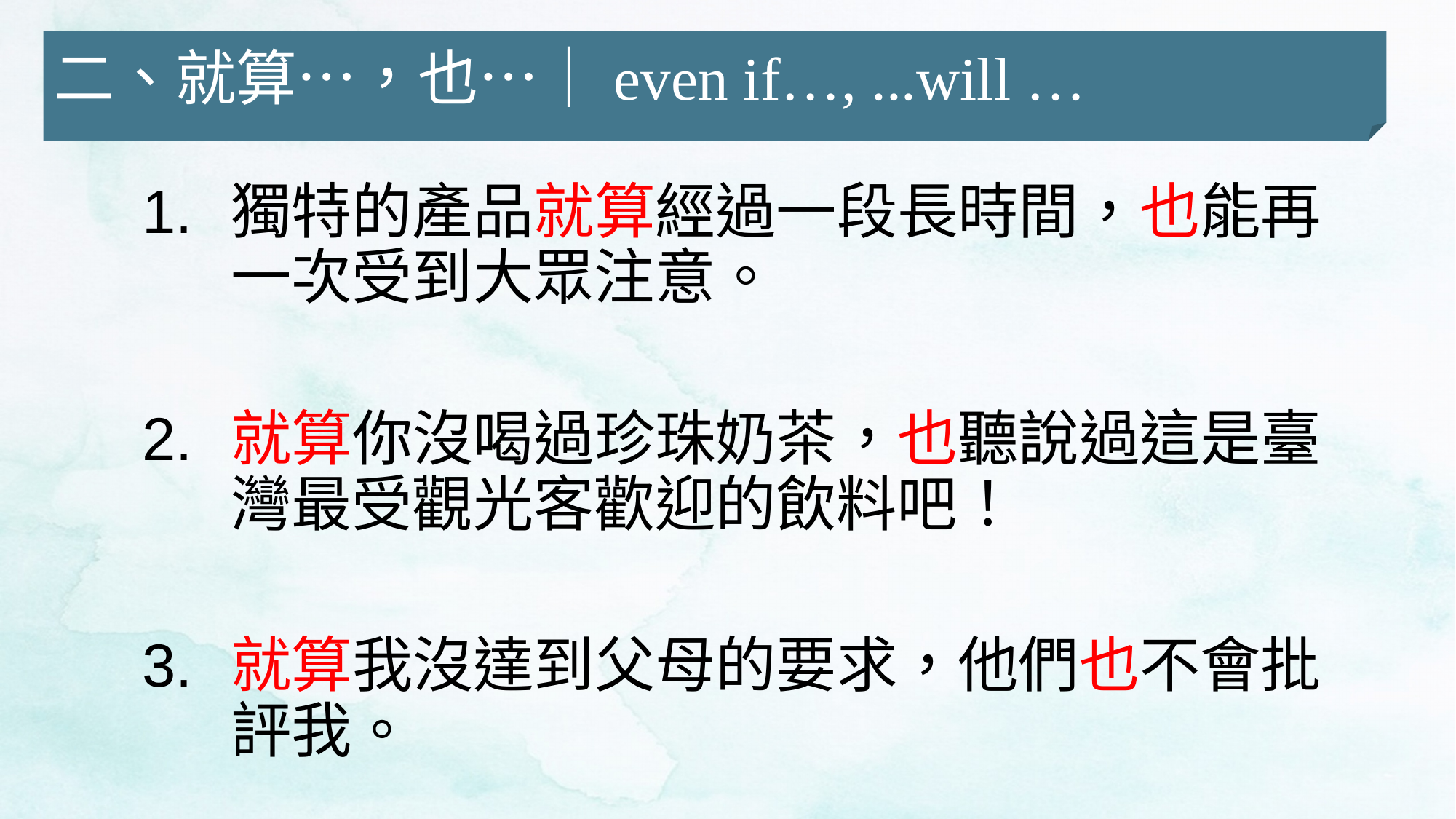

二、就算…，也…｜even if…, ...will …
獨特的產品就算經過一段長時間，也能再一次受到大眾注意。

就算你沒喝過珍珠奶茶，也聽說過這是臺灣最受觀光客歡迎的飲料吧！

就算我沒達到父母的要求，他們也不會批評我。